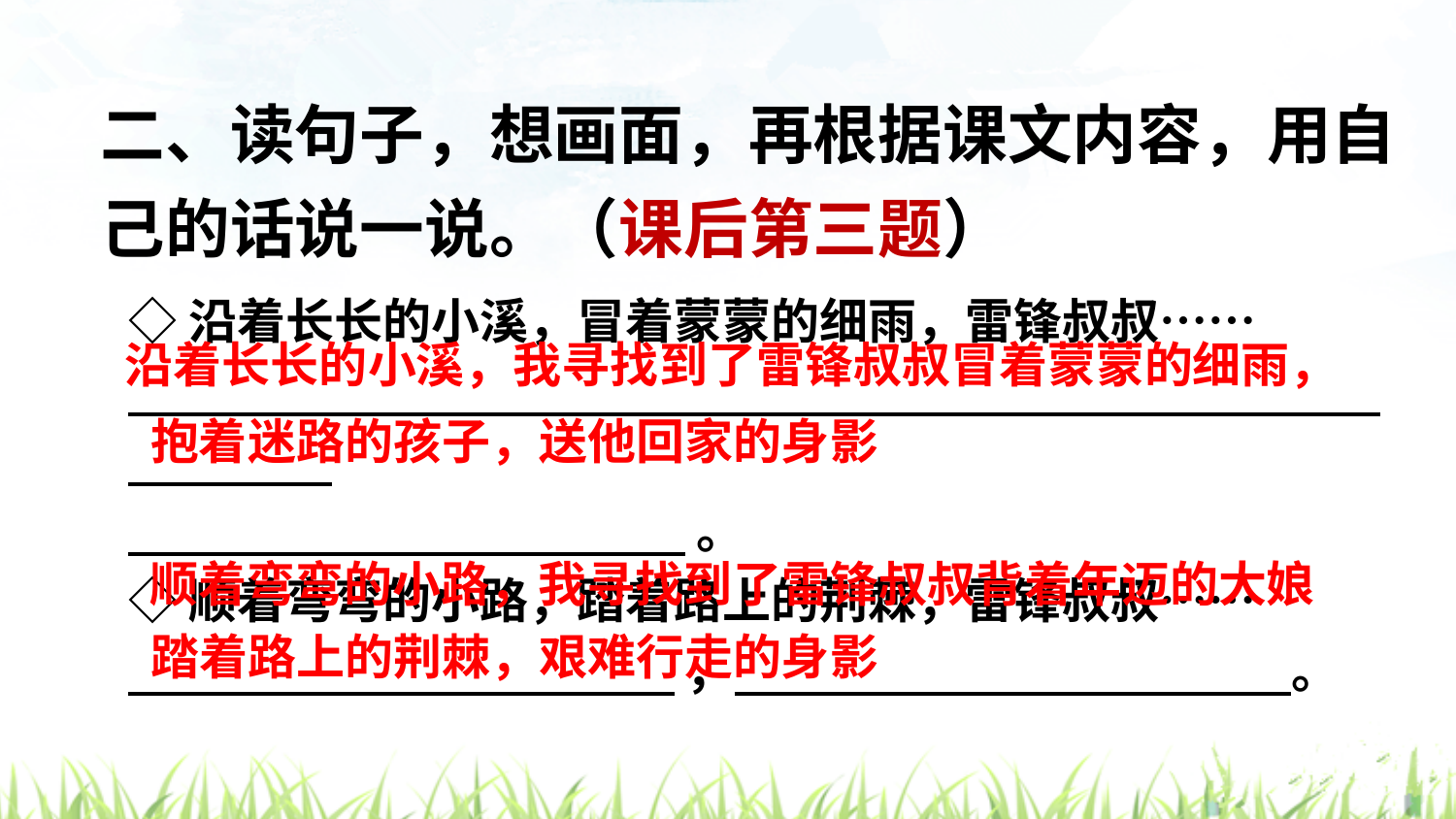

二、读句子，想画面，再根据课文内容，用自己的话说一说。（课后第三题）
◇沿着长长的小溪，冒着蒙蒙的细雨，雷锋叔叔……
                                                   .
                                                   。
◇顺着弯弯的小路，踏着路上的荆棘，雷锋叔叔……
                                                  ，                                                   。
 沿着长长的小溪，我寻找到了雷锋叔叔冒着蒙蒙的细雨，
抱着迷路的孩子，送他回家的身影
顺着弯弯的小路，我寻找到了雷锋叔叔背着年迈的大娘
踏着路上的荆棘，艰难行走的身影